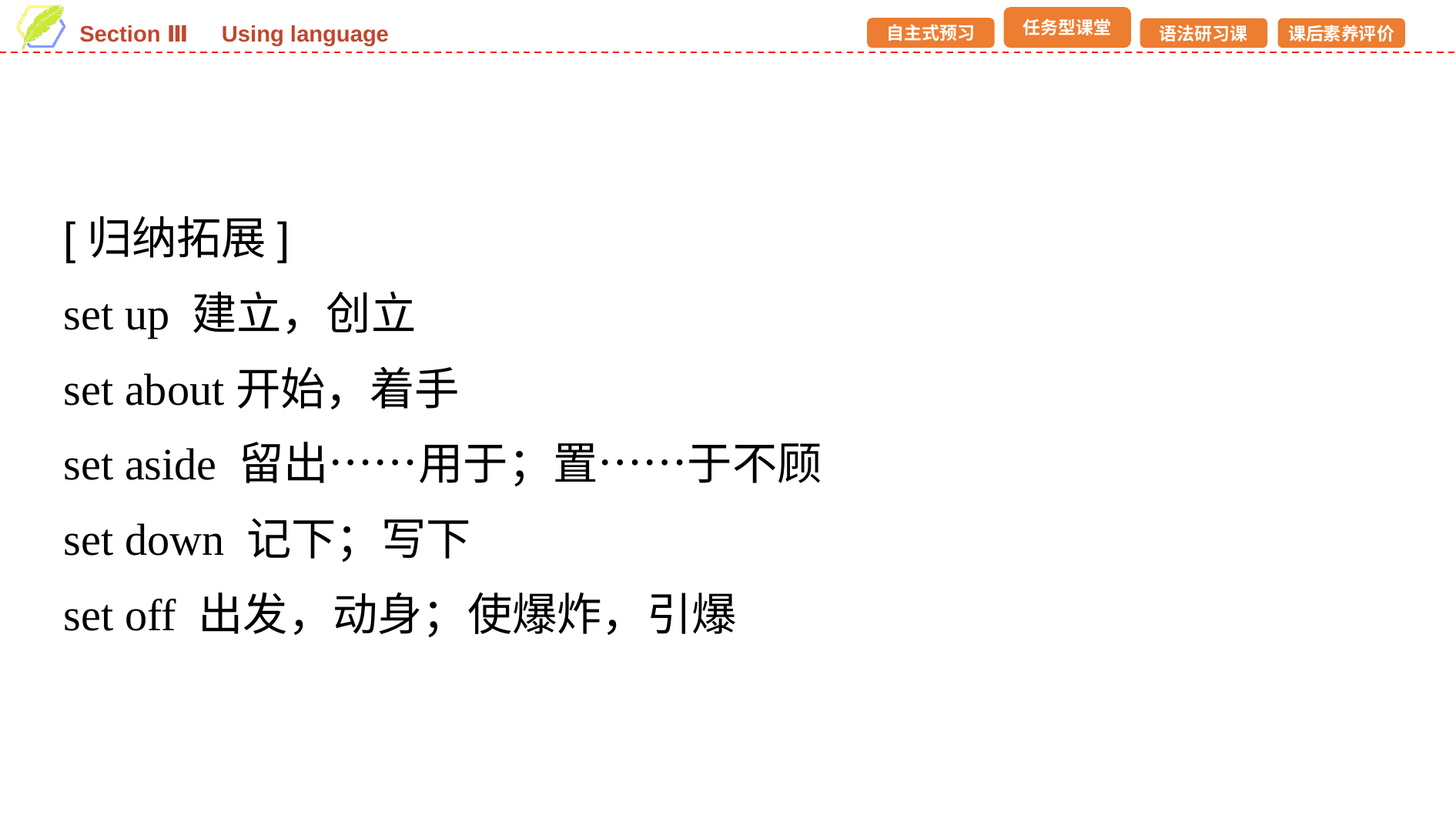

[归纳拓展]
set up 建立，创立
set about开始，着手
set aside 留出……用于；置……于不顾
set down 记下；写下
set off 出发，动身；使爆炸，引爆